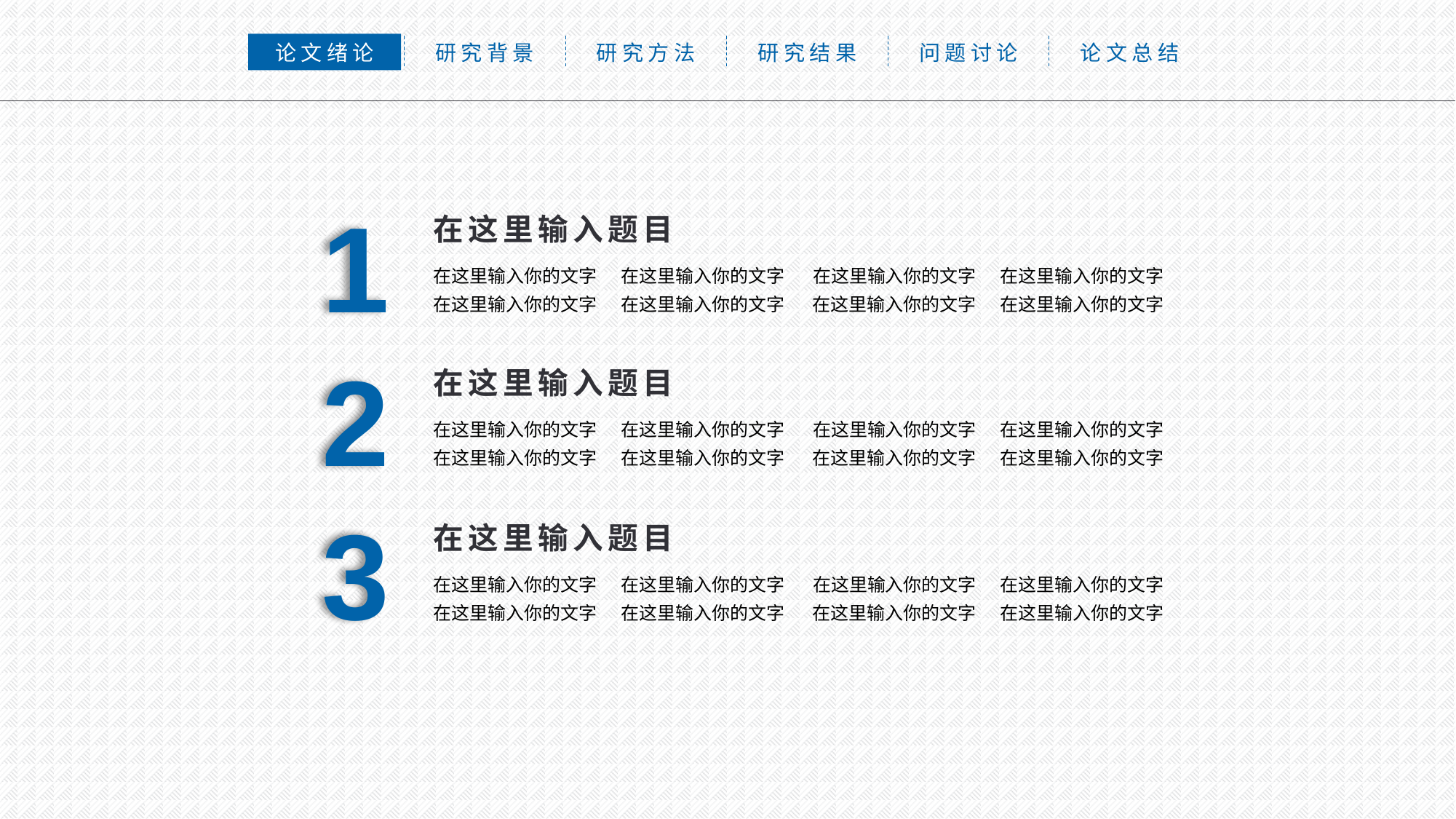

1
在这里输入题目
在这里输入你的文字      在这里输入你的文字       在这里输入你的文字      在这里输入你的文字
在这里输入你的文字      在这里输入你的文字       在这里输入你的文字      在这里输入你的文字
2
在这里输入题目
在这里输入你的文字      在这里输入你的文字       在这里输入你的文字      在这里输入你的文字
在这里输入你的文字      在这里输入你的文字       在这里输入你的文字      在这里输入你的文字
3
在这里输入题目
在这里输入你的文字      在这里输入你的文字       在这里输入你的文字      在这里输入你的文字
在这里输入你的文字      在这里输入你的文字       在这里输入你的文字      在这里输入你的文字